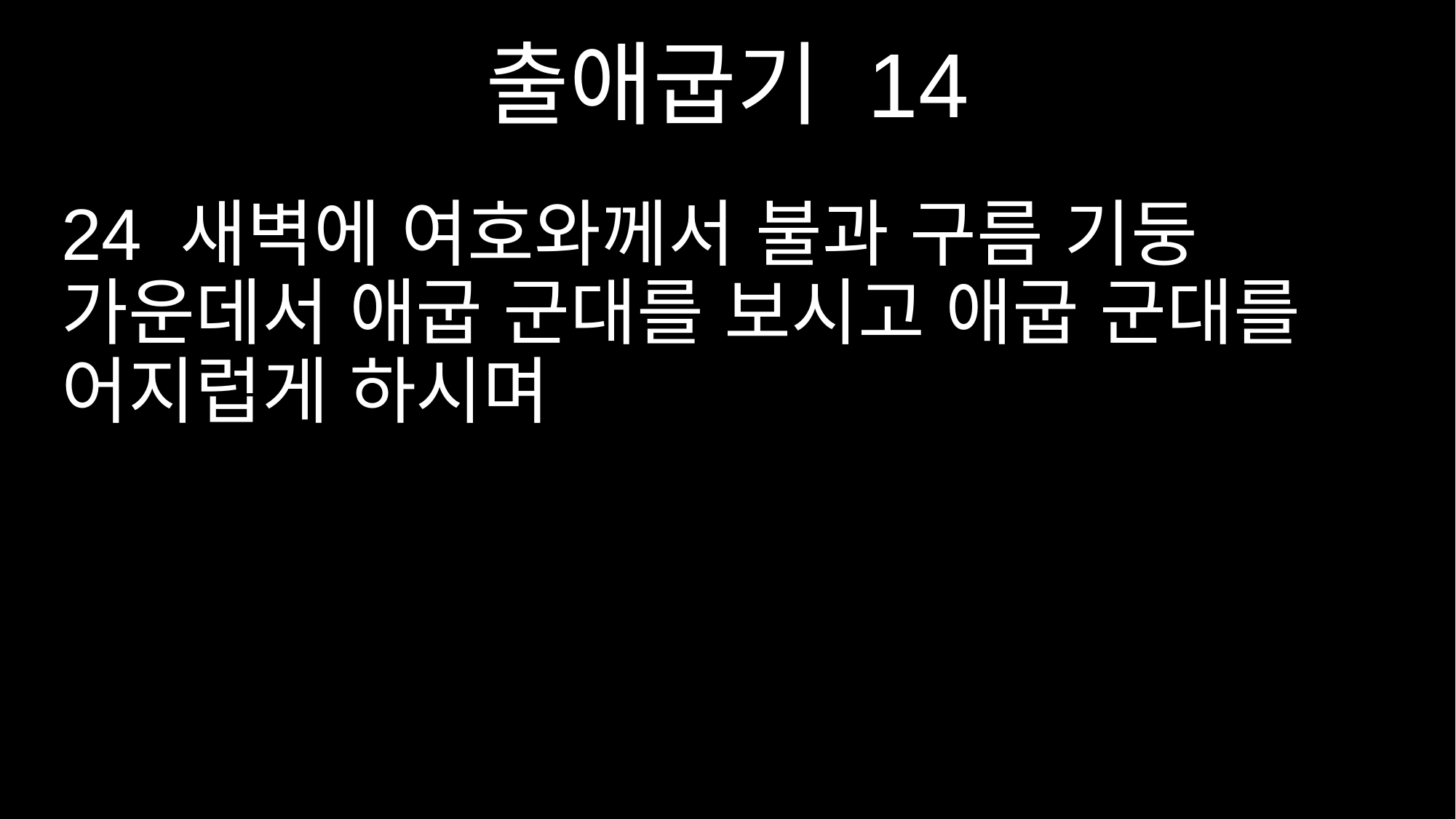

출애굽기 14
24 새벽에 여호와께서 불과 구름 기둥 가운데서 애굽 군대를 보시고 애굽 군대를 어지럽게 하시며